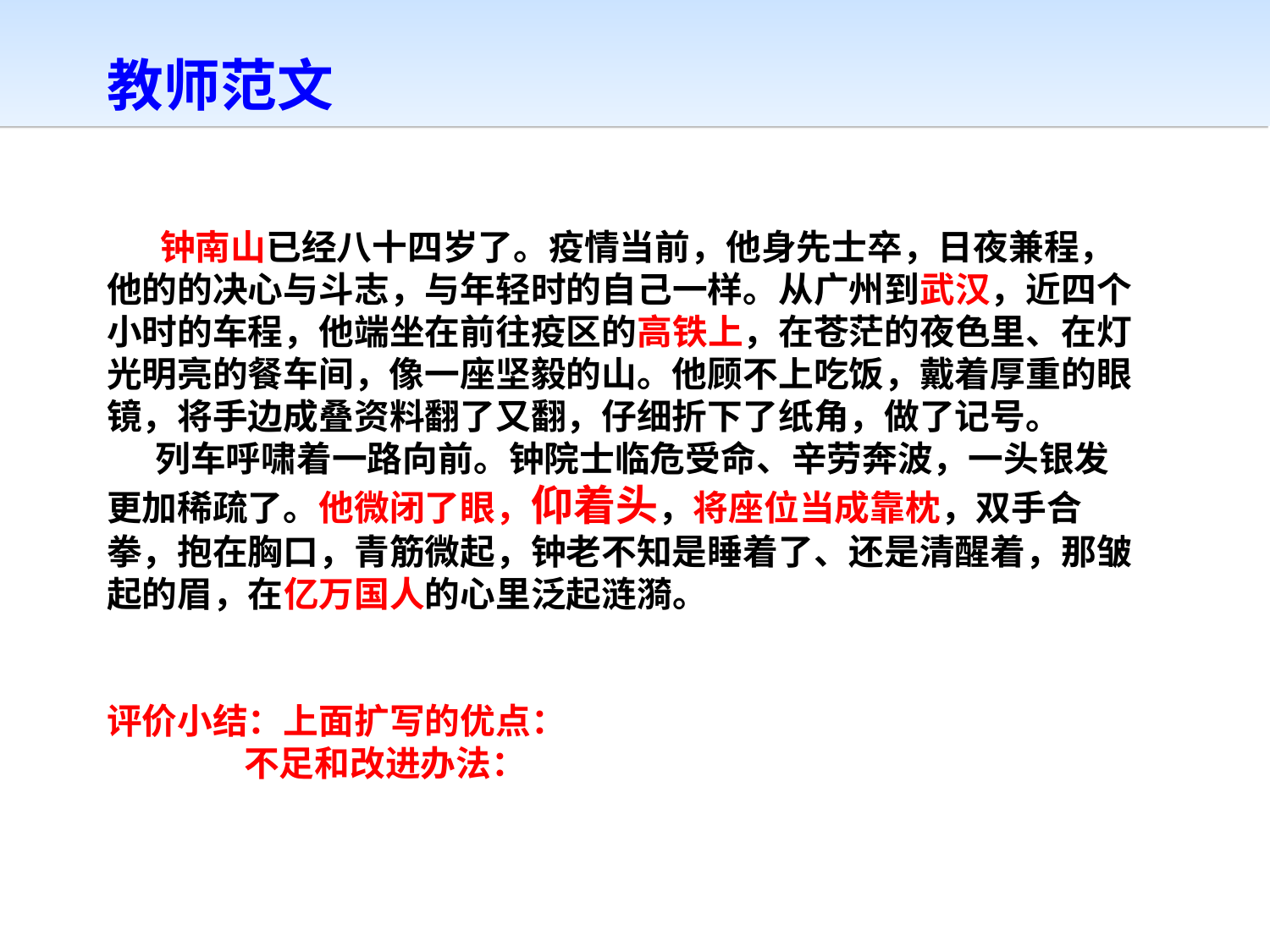

教师范文
      钟南山已经八十四岁了。疫情当前，他身先士卒，日夜兼程，他的的决心与斗志，与年轻时的自己一样。从广州到武汉，近四个小时的车程，他端坐在前往疫区的高铁上，在苍茫的夜色里、在灯光明亮的餐车间，像一座坚毅的山。他顾不上吃饭，戴着厚重的眼镜，将手边成叠资料翻了又翻，仔细折下了纸角，做了记号。
     列车呼啸着一路向前。钟院士临危受命、辛劳奔波，一头银发更加稀疏了。他微闭了眼，仰着头，将座位当成靠枕，双手合拳，抱在胸口，青筋微起，钟老不知是睡着了、还是清醒着，那皱起的眉，在亿万国人的心里泛起涟漪。

评价小结：上面扩写的优点：
                不足和改进办法：